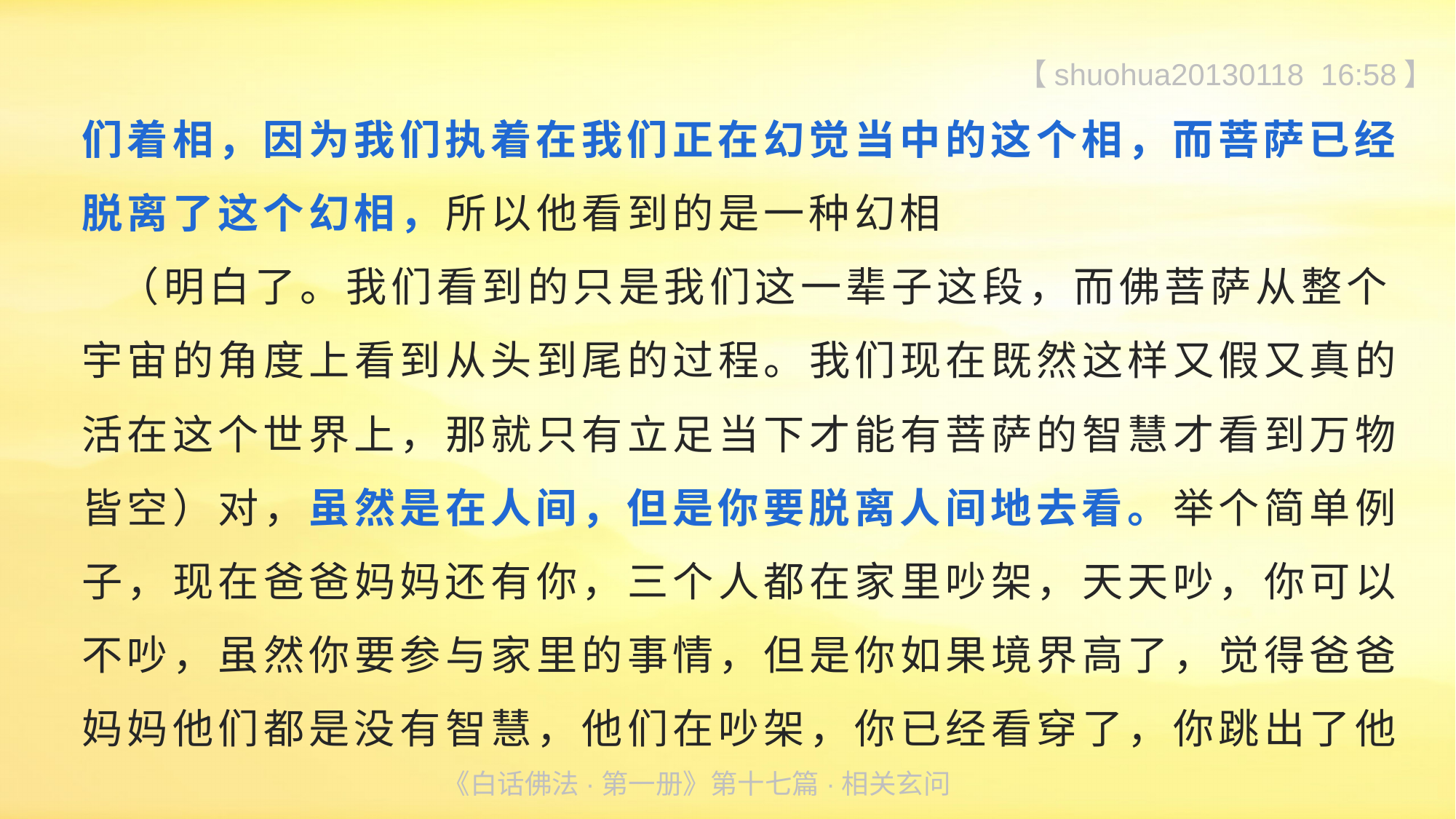

【shuohua20130118  16:58】
们着相，因为我们执着在我们正在幻觉当中的这个相，而菩萨已经脱离了这个幻相，所以他看到的是一种幻相
  （明白了。我们看到的只是我们这一辈子这段，而佛菩萨从整个宇宙的角度上看到从头到尾的过程。我们现在既然这样又假又真的活在这个世界上，那就只有立足当下才能有菩萨的智慧才看到万物皆空）对，虽然是在人间，但是你要脱离人间地去看。举个简单例子，现在爸爸妈妈还有你，三个人都在家里吵架，天天吵，你可以不吵，虽然你要参与家里的事情，但是你如果境界高了，觉得爸爸妈妈他们都是没有智慧，他们在吵架，你已经看穿了，你跳出了他
《白话佛法·第一册》第十七篇·相关玄问